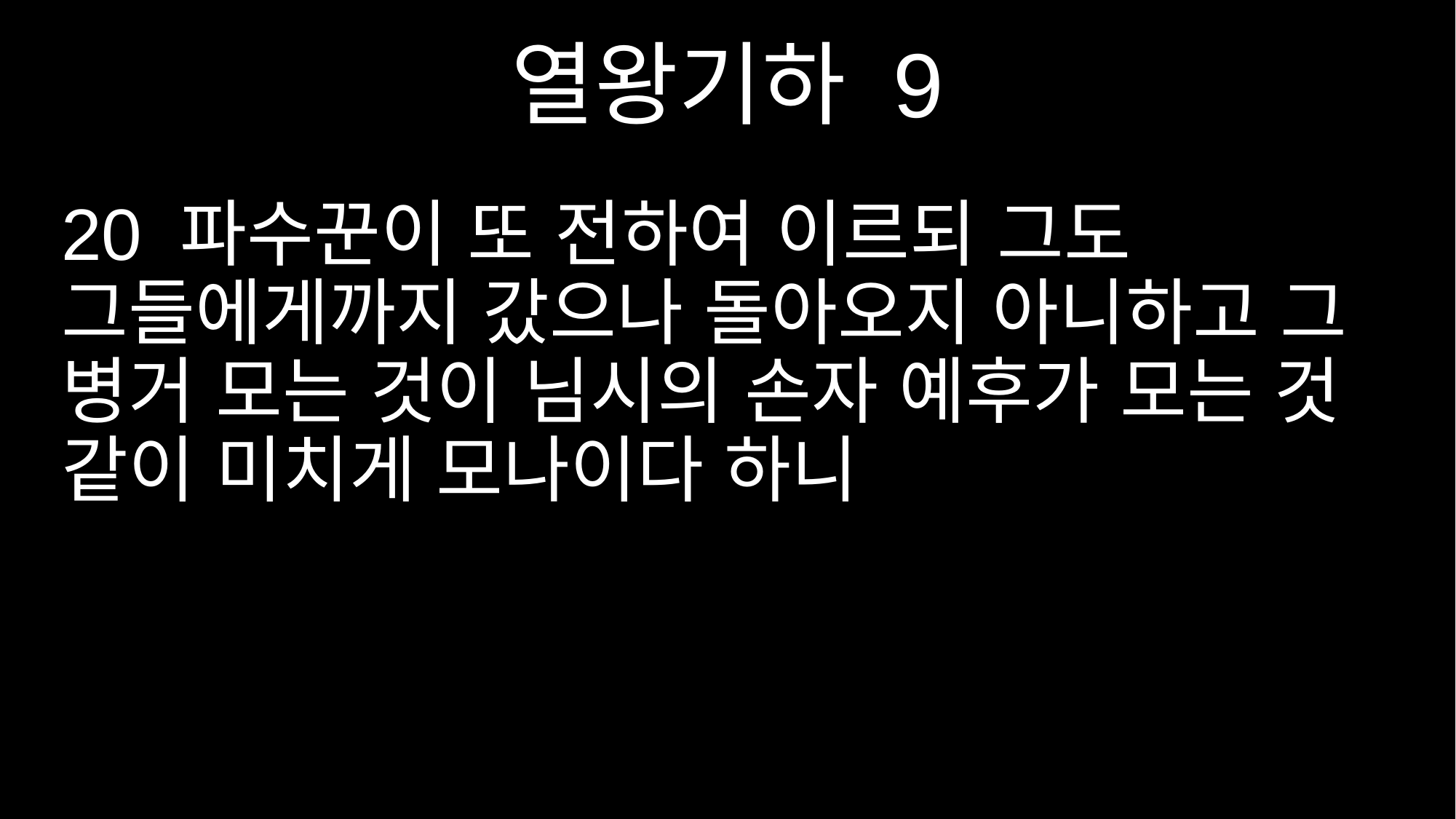

열왕기하 9
20 파수꾼이 또 전하여 이르되 그도 그들에게까지 갔으나 돌아오지 아니하고 그 병거 모는 것이 님시의 손자 예후가 모는 것 같이 미치게 모나이다 하니